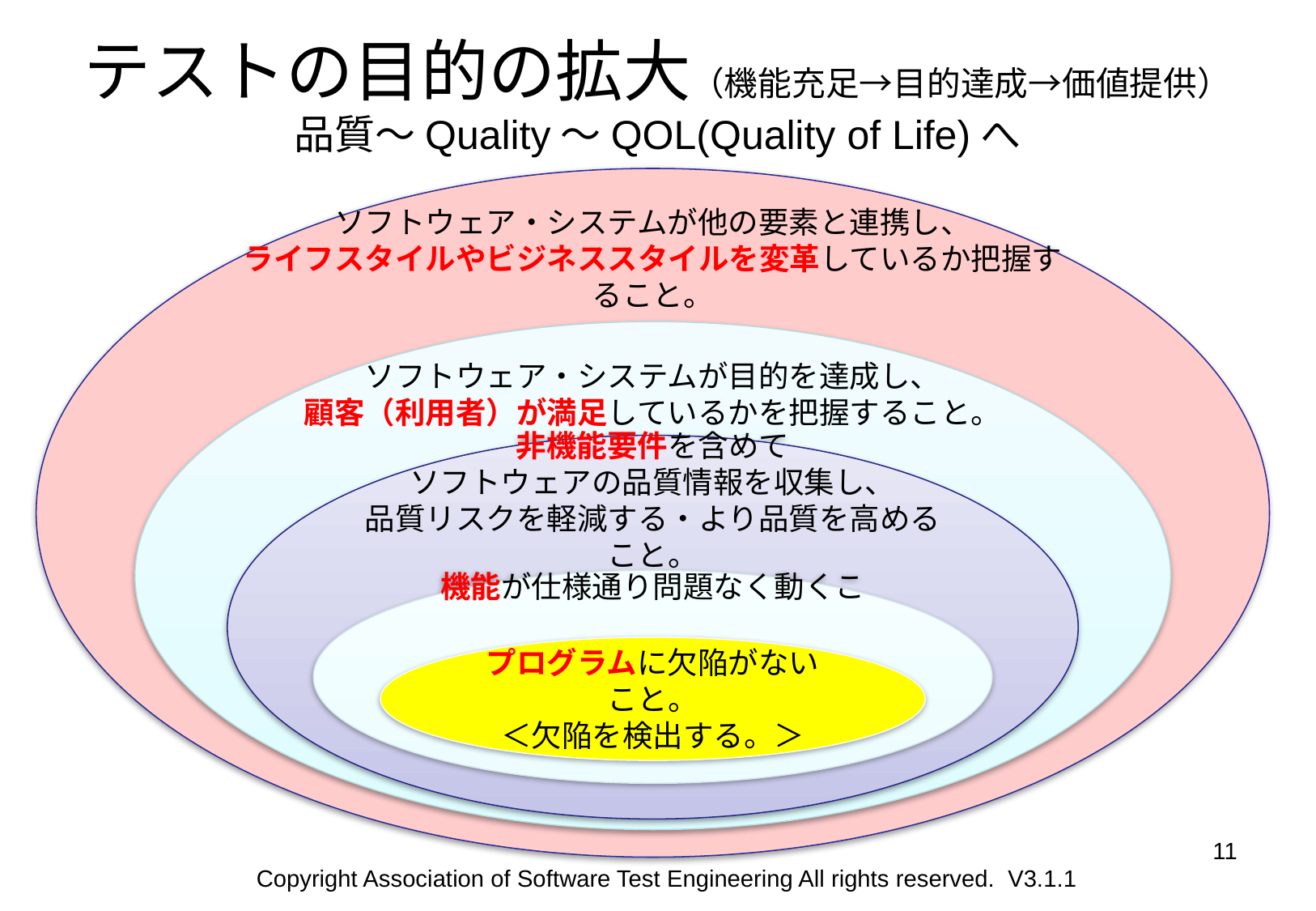

# テストの目的の拡大（機能充足→目的達成→価値提供） 品質～Quality～QOL(Quality of Life)へ
ソフトウェア・システムが他の要素と連携し、
ライフスタイルやビジネススタイルを変革しているか把握すること。

ソフトウェア・システムが目的を達成し、
顧客（利用者）が満足しているかを把握すること。

非機能要件を含めて
ソフトウェアの品質情報を収集し、
品質リスクを軽減する・より品質を高めること。

機能が仕様通り問題なく動くこと。

プログラムに欠陥がないこと。
＜欠陥を検出する。＞
11
Copyright Association of Software Test Engineering All rights reserved.  V3.1.1